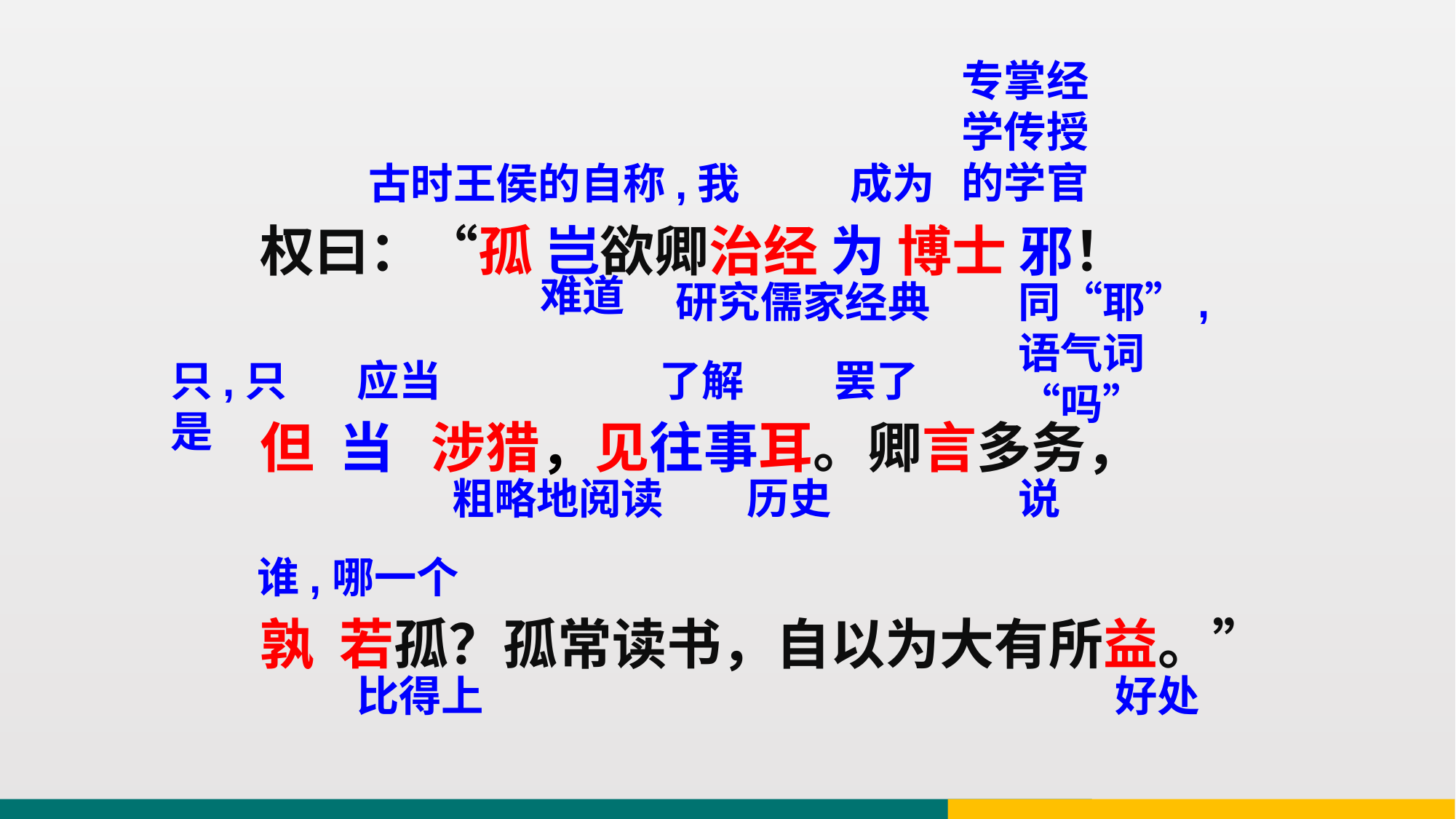

专掌经学传授的学官
成为
古时王侯的自称,我
权曰：“孤 岂欲卿治经 为 博士 邪！

但  当   涉猎，见往事耳。卿言多务，

孰  若孤？孤常读书，自以为大有所益。”
难道
研究儒家经典
同“耶”,语气词“吗”
应当
罢了
只,只是
了解
粗略地阅读
历史
说
谁,哪一个
比得上
好处